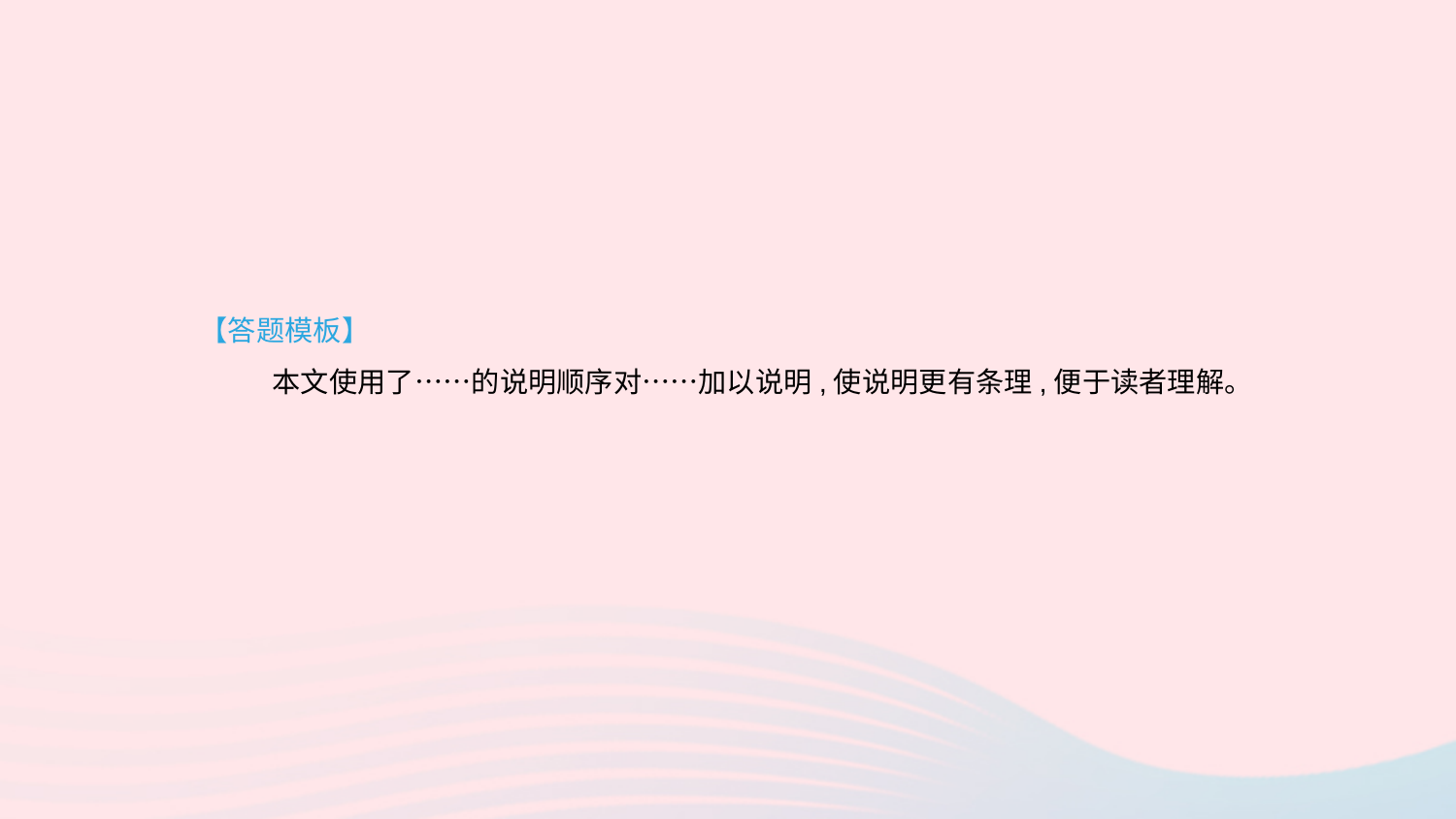

【答题模板】
本文使用了……的说明顺序对……加以说明,使说明更有条理,便于读者理解。